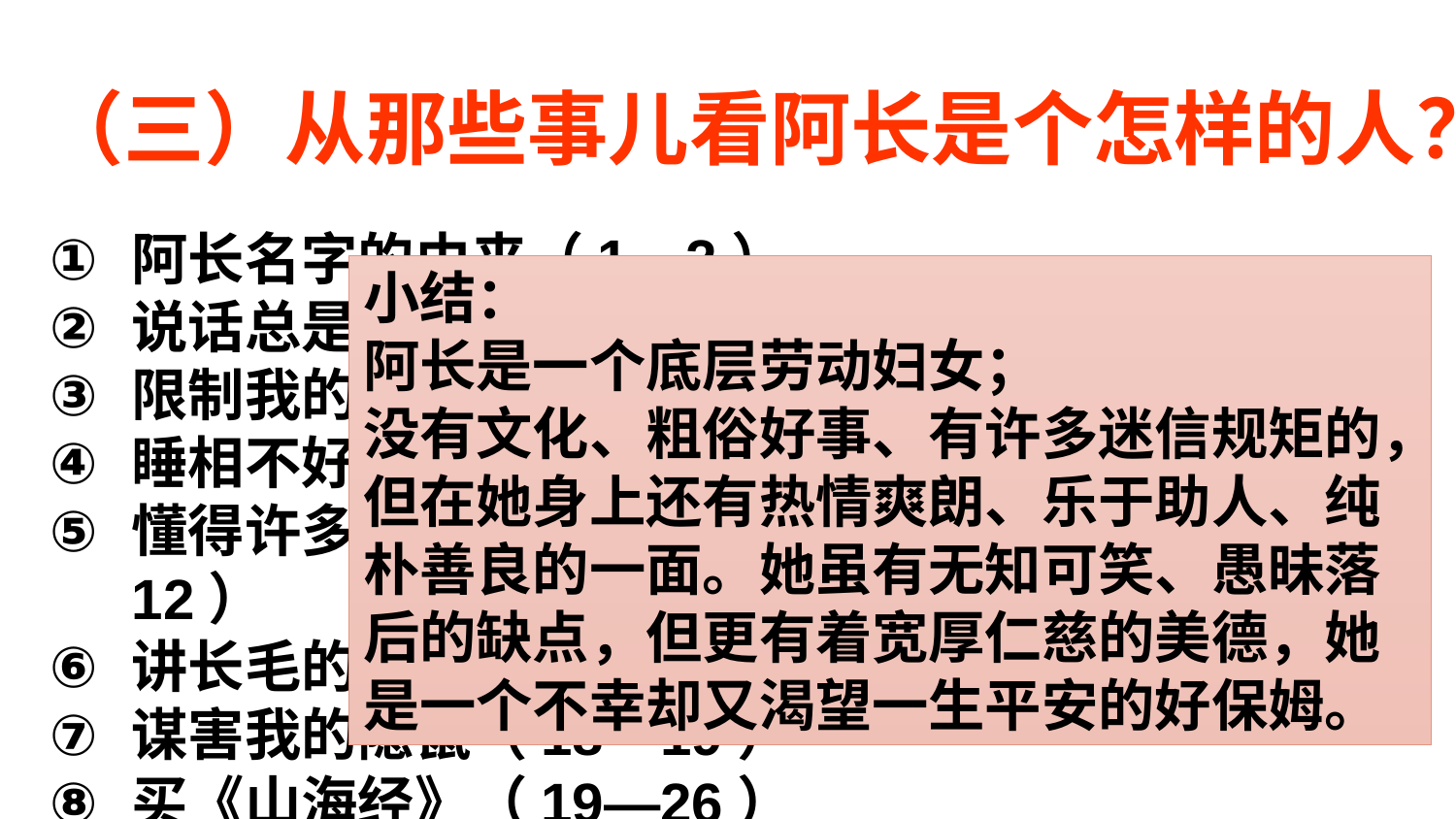

（三）从那些事儿看阿长是个怎样的人？
阿长名字的由来（1—2）
说话总是切切察察（3）
限制我的活动（3）
睡相不好（4—5）
懂得许多规矩和麻烦的礼节（6—12）
讲长毛的故事（13—17）
谋害我的隐鼠（18—19）
买《山海经》（19—26）
小结：
阿长是一个底层劳动妇女；
没有文化、粗俗好事、有许多迷信规矩的，但在她身上还有热情爽朗、乐于助人、纯朴善良的一面。她虽有无知可笑、愚昧落后的缺点，但更有着宽厚仁慈的美德，她是一个不幸却又渴望一生平安的好保姆。